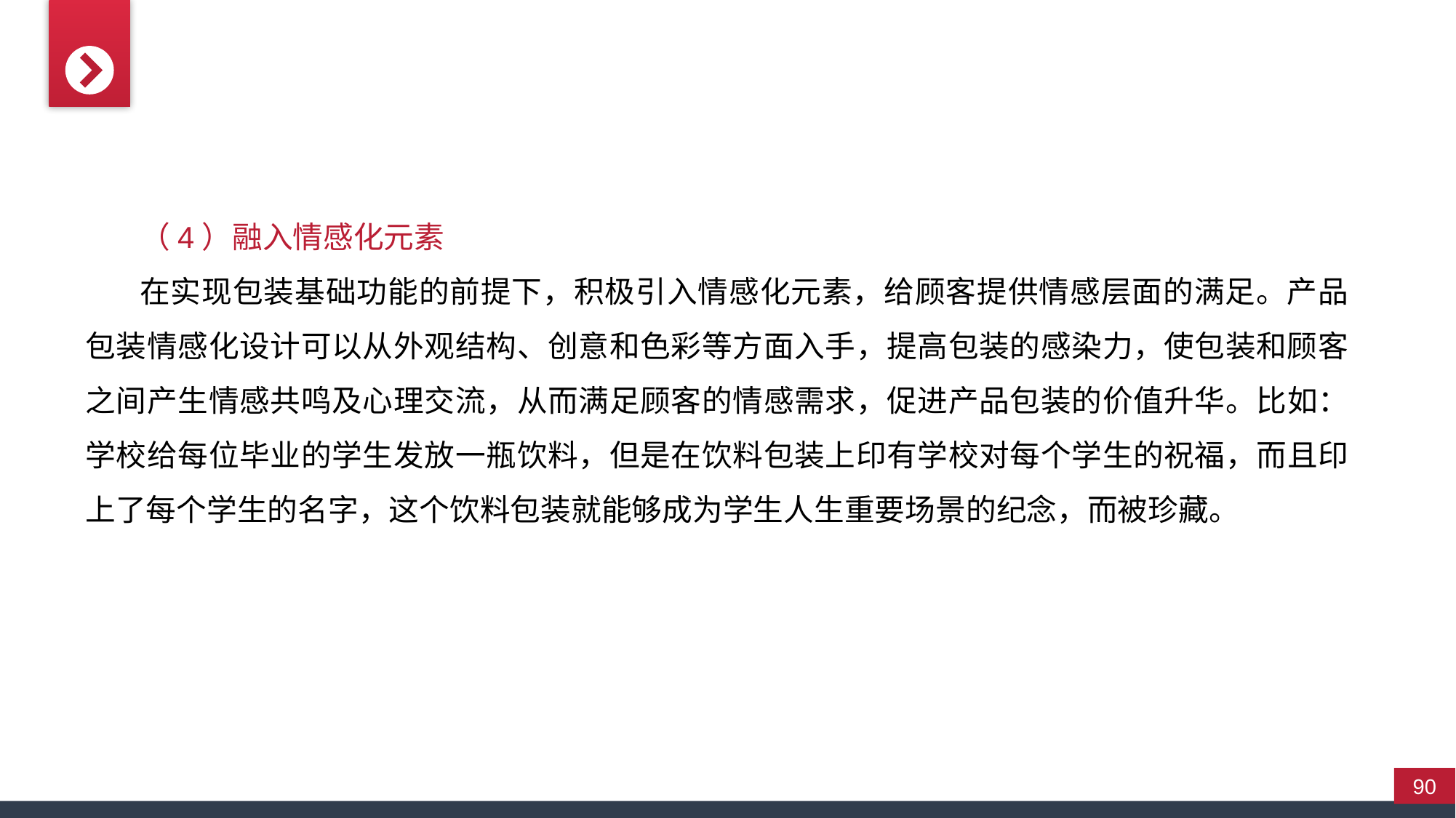

（4）融入情感化元素
在实现包装基础功能的前提下，积极引入情感化元素，给顾客提供情感层面的满足。产品包装情感化设计可以从外观结构、创意和色彩等方面入手，提高包装的感染力，使包装和顾客之间产生情感共鸣及心理交流，从而满足顾客的情感需求，促进产品包装的价值升华。比如：学校给每位毕业的学生发放一瓶饮料，但是在饮料包装上印有学校对每个学生的祝福，而且印上了每个学生的名字，这个饮料包装就能够成为学生人生重要场景的纪念，而被珍藏。